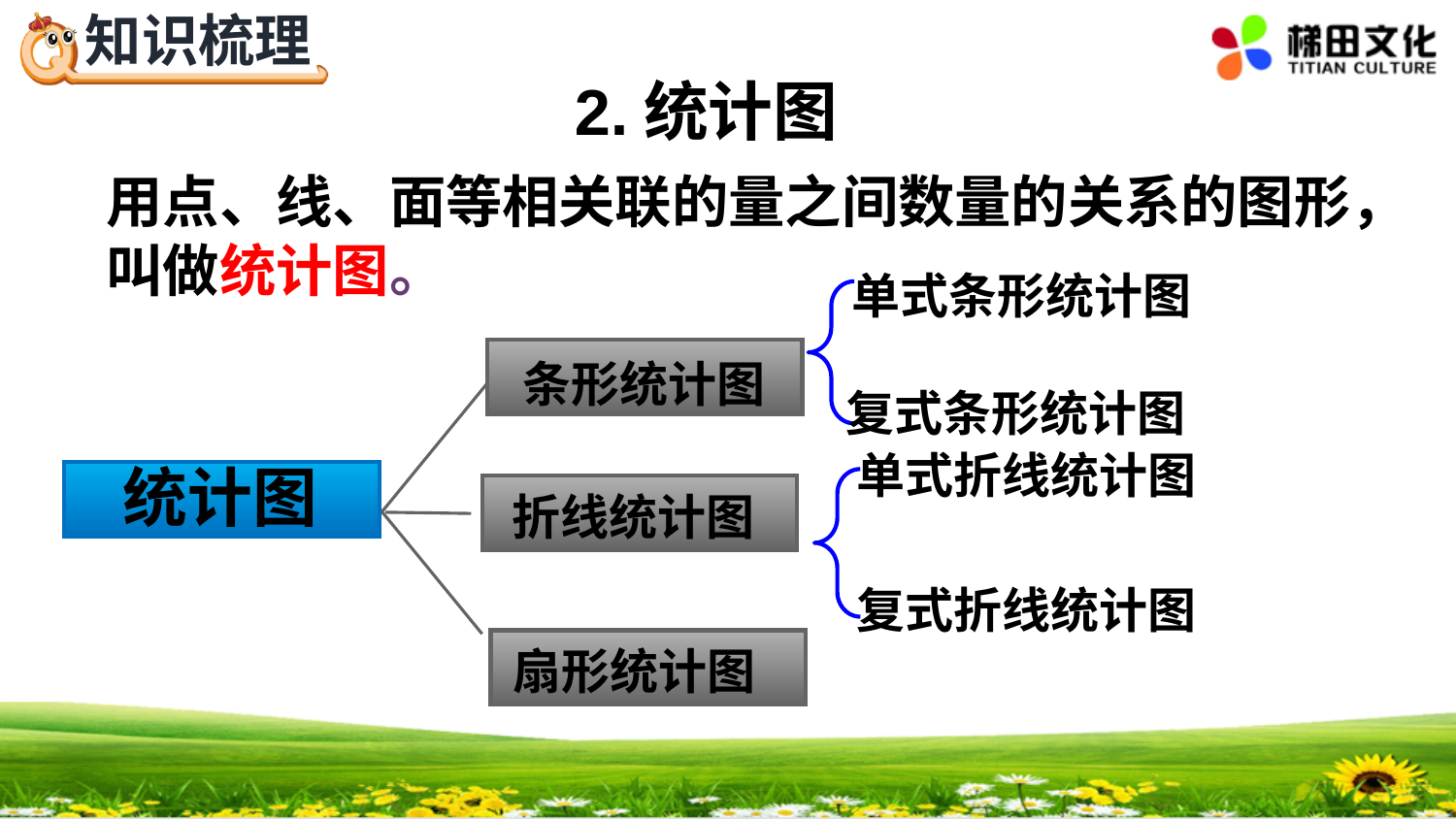

2.统计图
用点、线、面等相关联的量之间数量的关系的图形，叫做统计图。
单式条形统计图

条形统计图
复式条形统计图
单式折线统计图
统计图

折线统计图
复式折线统计图

扇形统计图